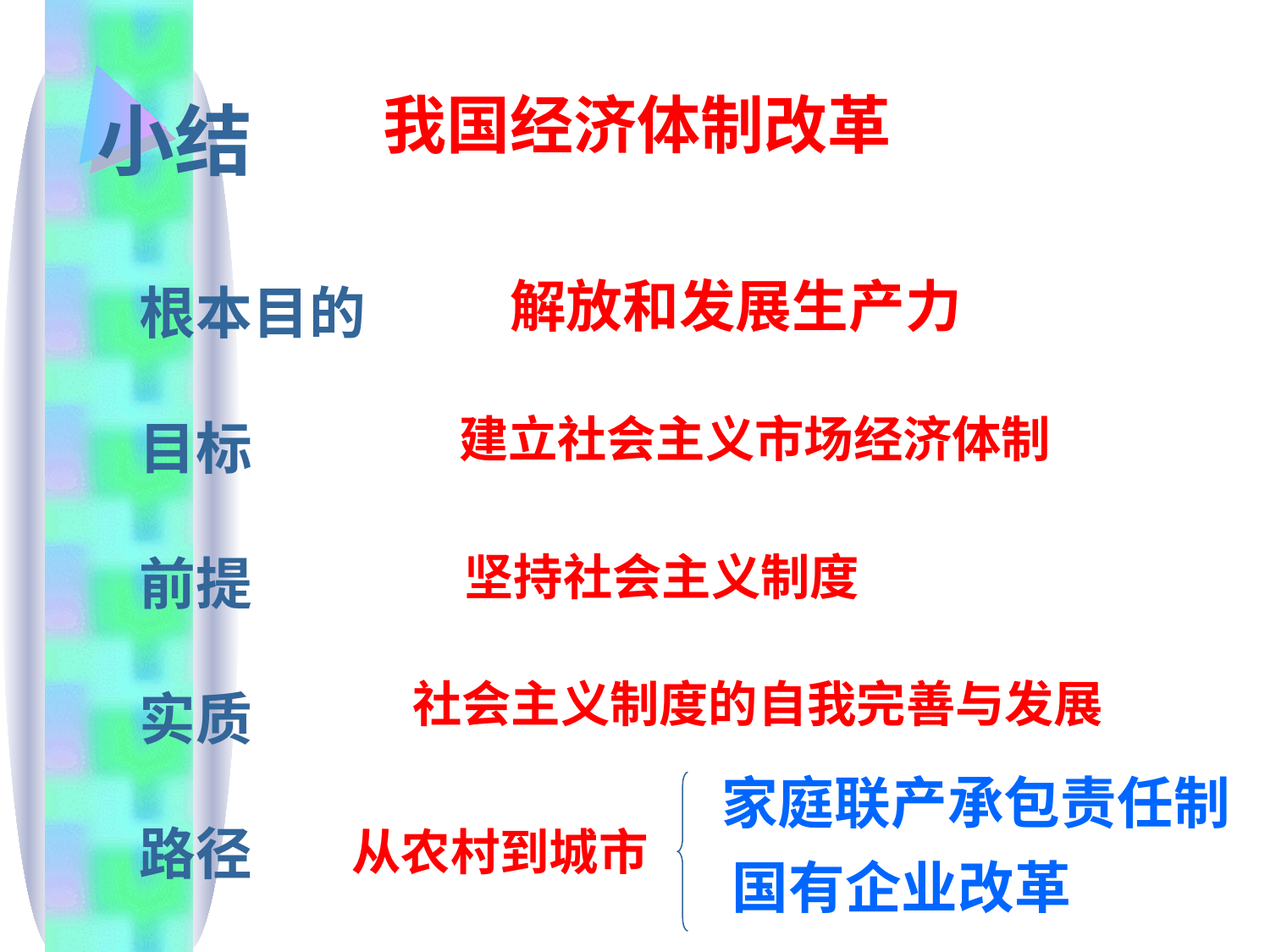

我国经济体制改革
小结
根本目的
目标
前提
实质
路径

解放和发展生产力
建立社会主义市场经济体制
          坚持社会主义制度
      社会主义制度的自我完善与发展
家庭联产承包责任制

从农村到城市
国有企业改革